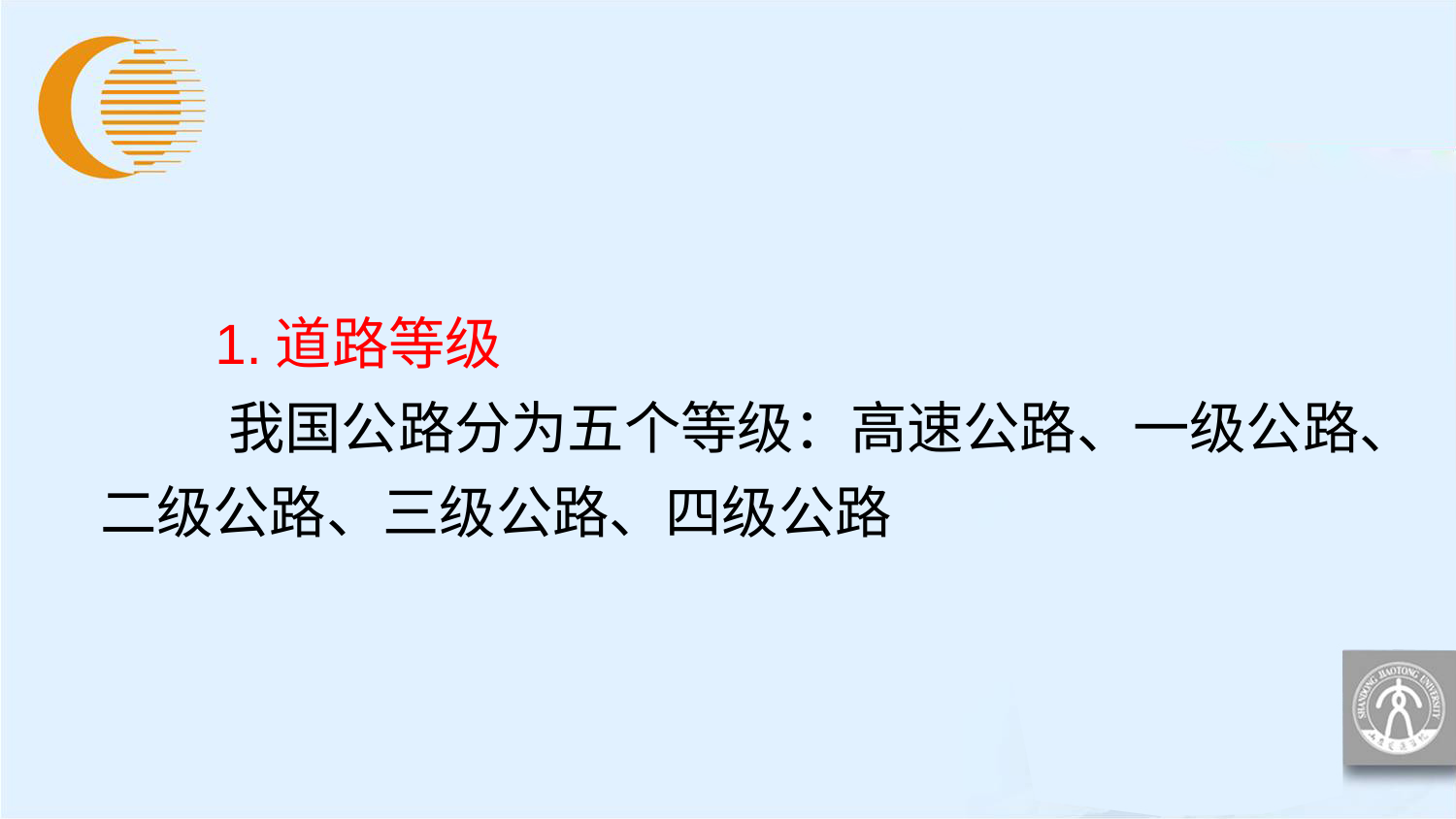

1.道路等级
我国公路分为五个等级：高速公路、一级公路、二级公路、三级公路、四级公路